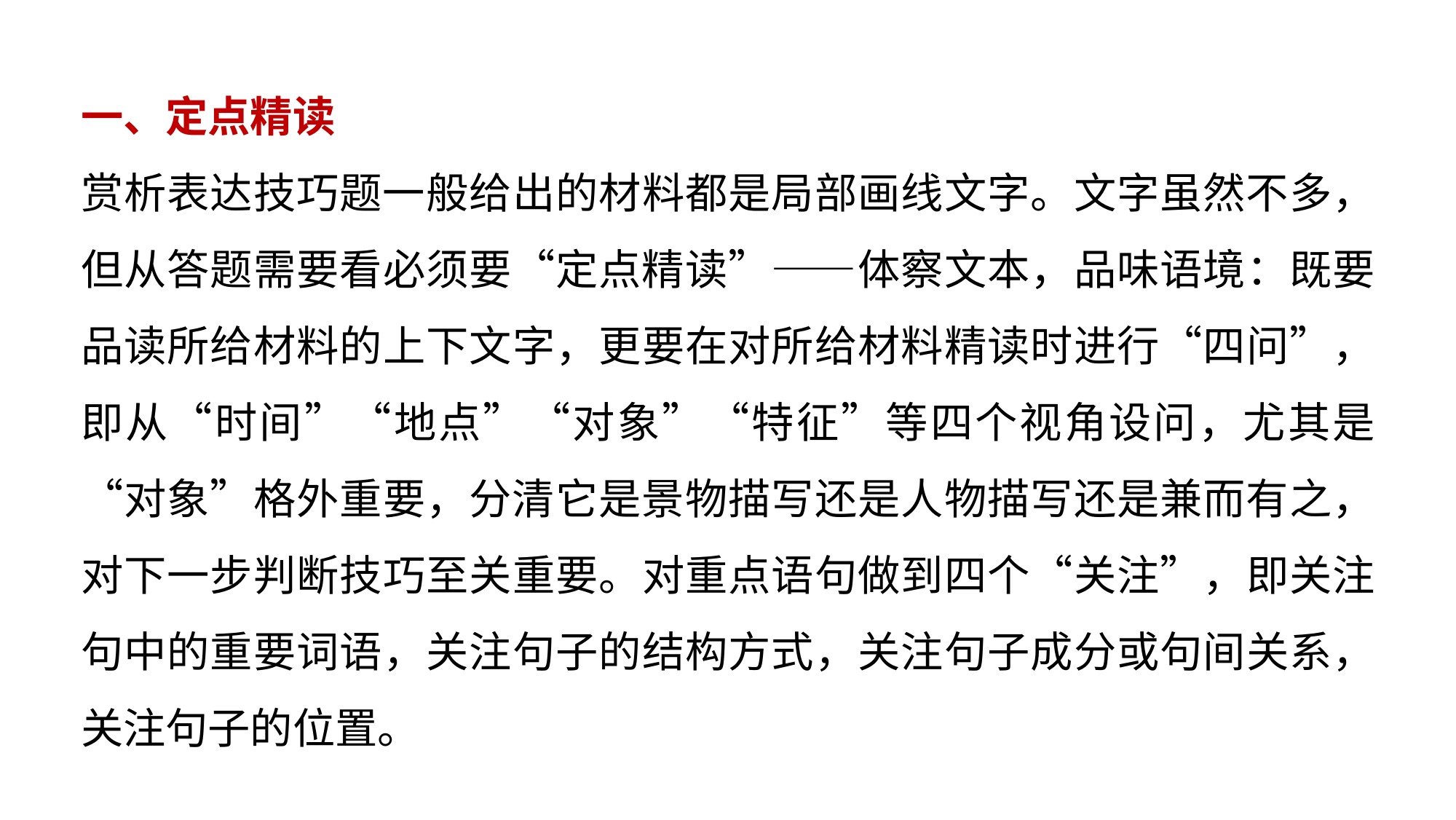

一、定点精读
赏析表达技巧题一般给出的材料都是局部画线文字。文字虽然不多，但从答题需要看必须要“定点精读”——体察文本，品味语境：既要品读所给材料的上下文字，更要在对所给材料精读时进行“四问”，即从“时间”“地点”“对象”“特征”等四个视角设问，尤其是“对象”格外重要，分清它是景物描写还是人物描写还是兼而有之，对下一步判断技巧至关重要。对重点语句做到四个“关注”，即关注句中的重要词语，关注句子的结构方式，关注句子成分或句间关系，关注句子的位置。